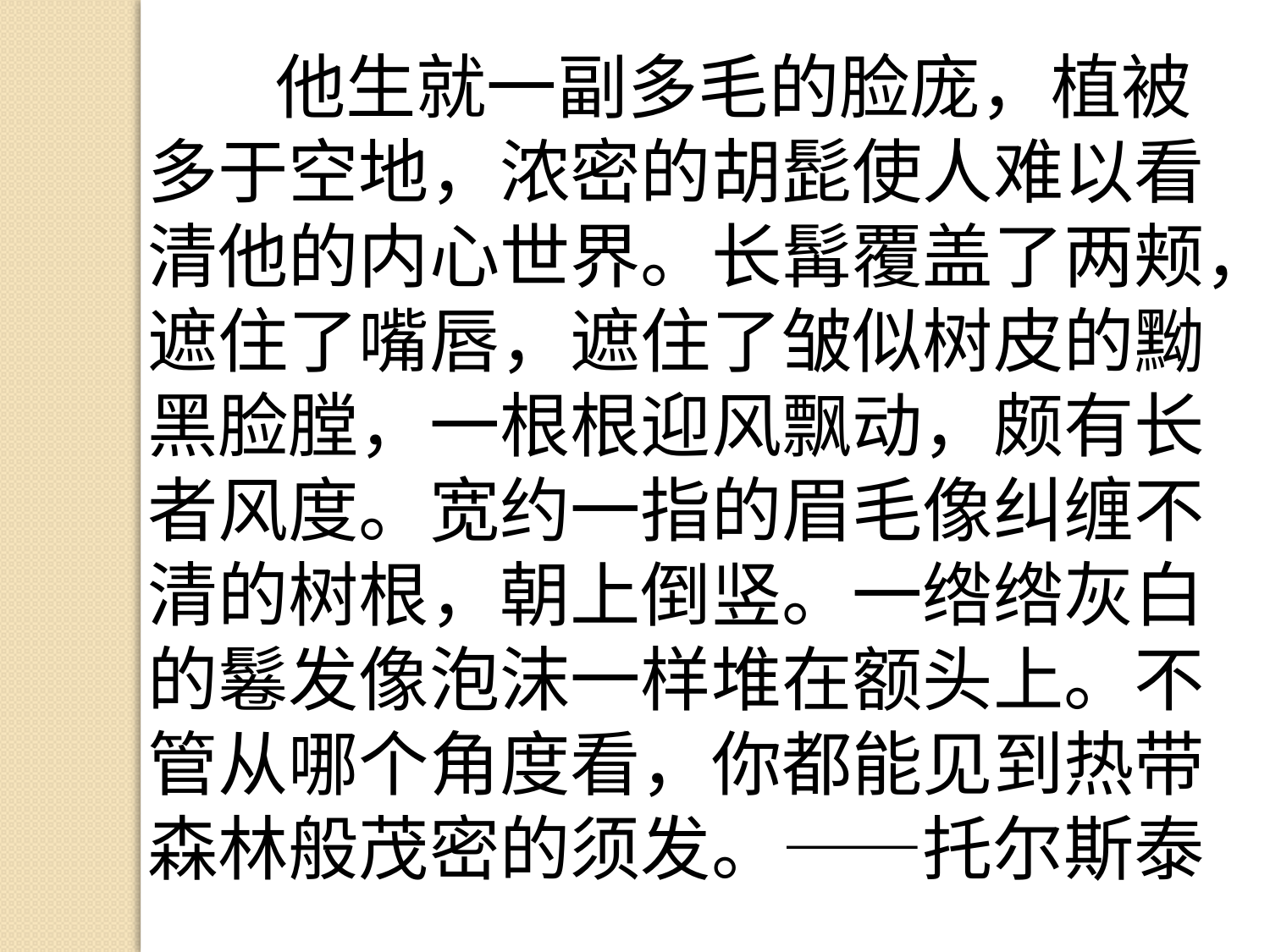

他生就一副多毛的脸庞，植被多于空地，浓密的胡髭使人难以看清他的内心世界。长髯覆盖了两颊，遮住了嘴唇，遮住了皱似树皮的黝黑脸膛，一根根迎风飘动，颇有长者风度。宽约一指的眉毛像纠缠不清的树根，朝上倒竖。一绺绺灰白的鬈发像泡沫一样堆在额头上。不管从哪个角度看，你都能见到热带森林般茂密的须发。——托尔斯泰